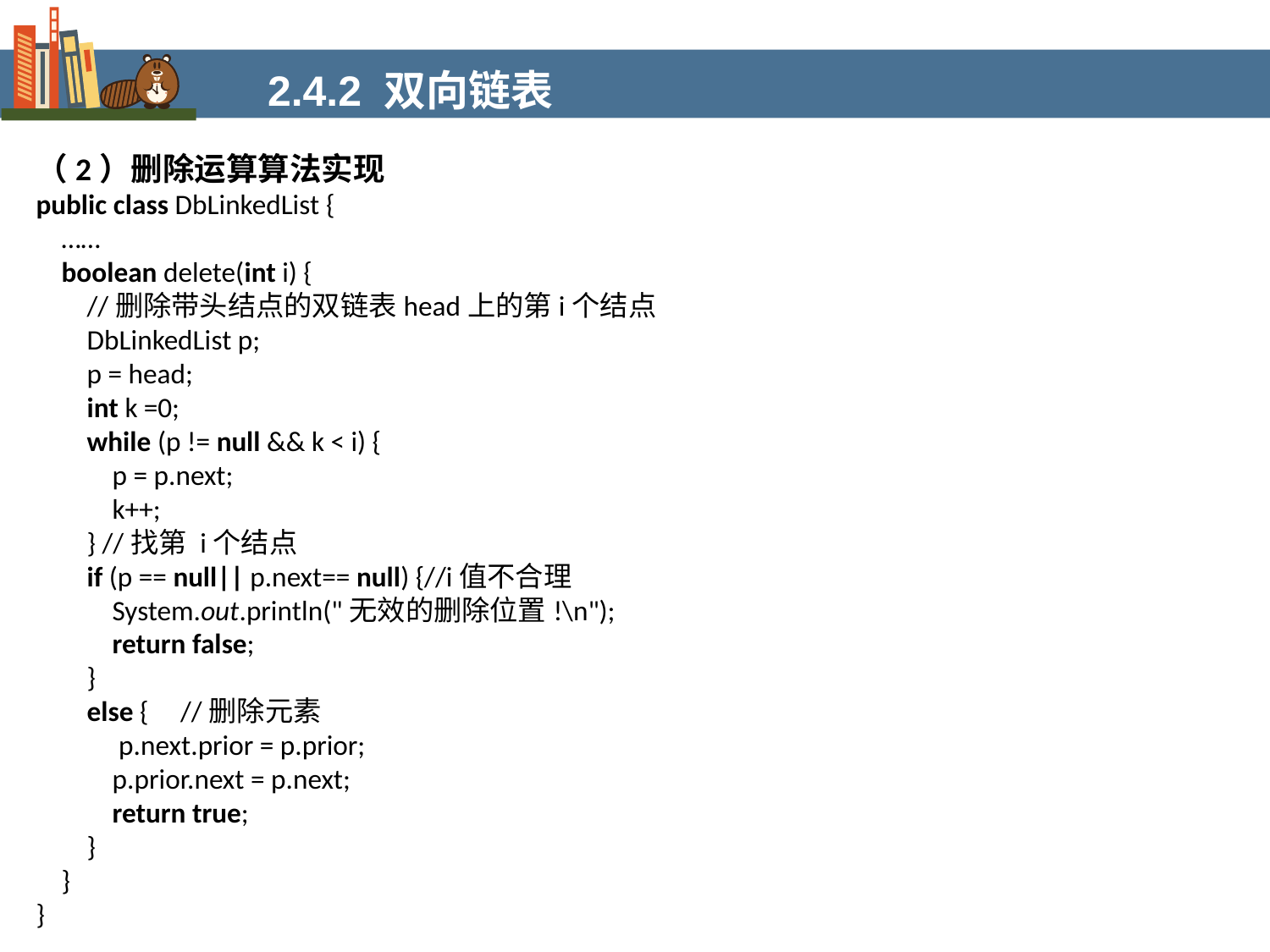

2.4.2 双向链表
（2）删除运算算法实现
public class DbLinkedList {
    ……
    boolean delete(int i) {
        //删除带头结点的双链表head上的第i个结点
        DbLinkedList p;
        p = head;
        int k =0;
        while (p != null && k < i) {
            p = p.next;
            k++;
        } //找第 i个结点
        if (p == null|| p.next== null) {//i值不合理
            System.out.println("无效的删除位置!\n");
            return false;
        }
        else {     //删除元素
             p.next.prior = p.prior;
            p.prior.next = p.next;
            return true;
        }
    }
}